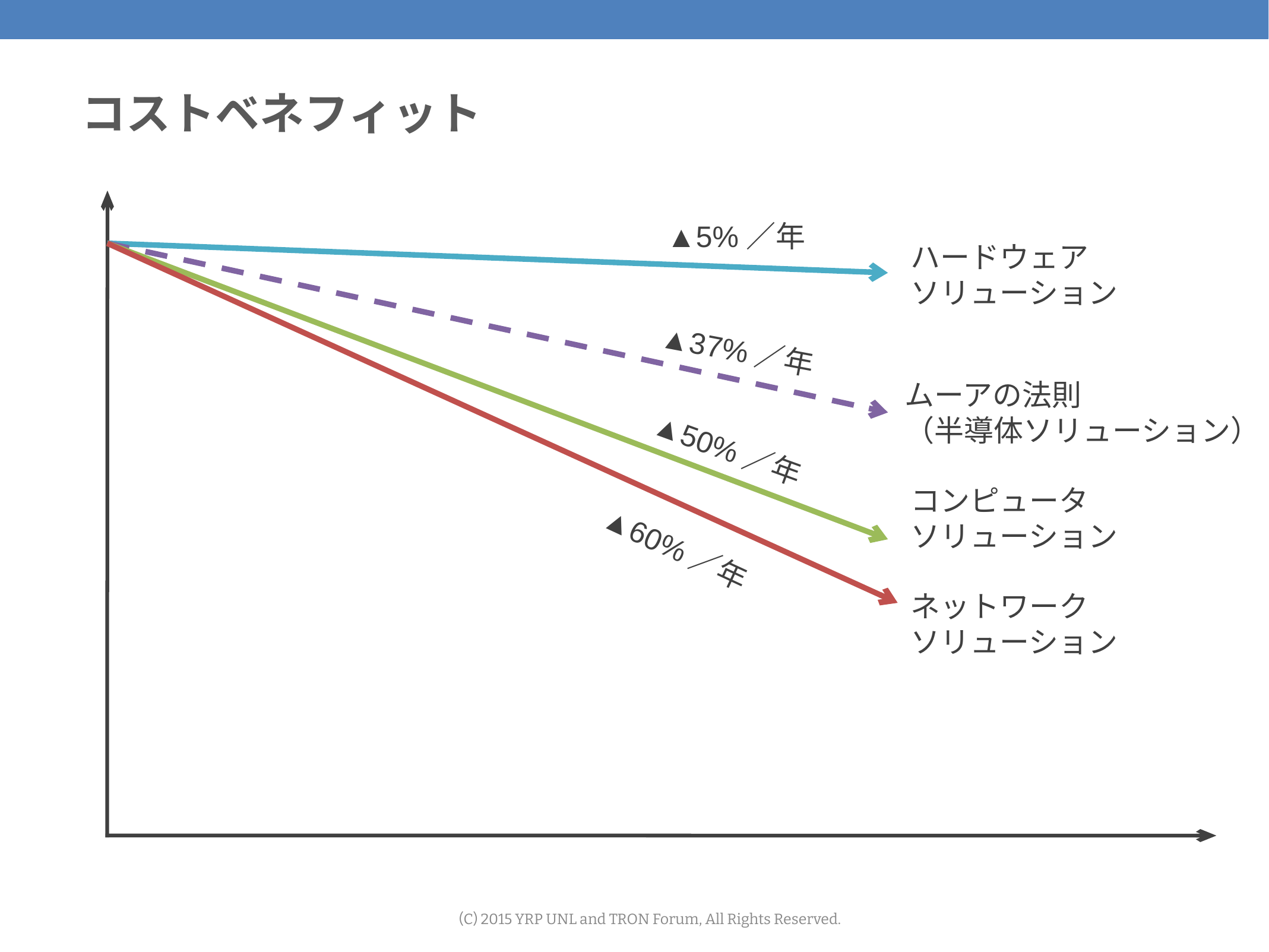

# コストベネフィット
▲5%／年
ハードウェア
ソリューション
▲37%／年
ムーアの法則
（半導体ソリューション）
▲50%／年
コンピュータ
ソリューション
▲60%／年
ネットワーク
ソリューション
(C) 2015 YRP UNL and TRON Forum, All Rights Reserved.
19